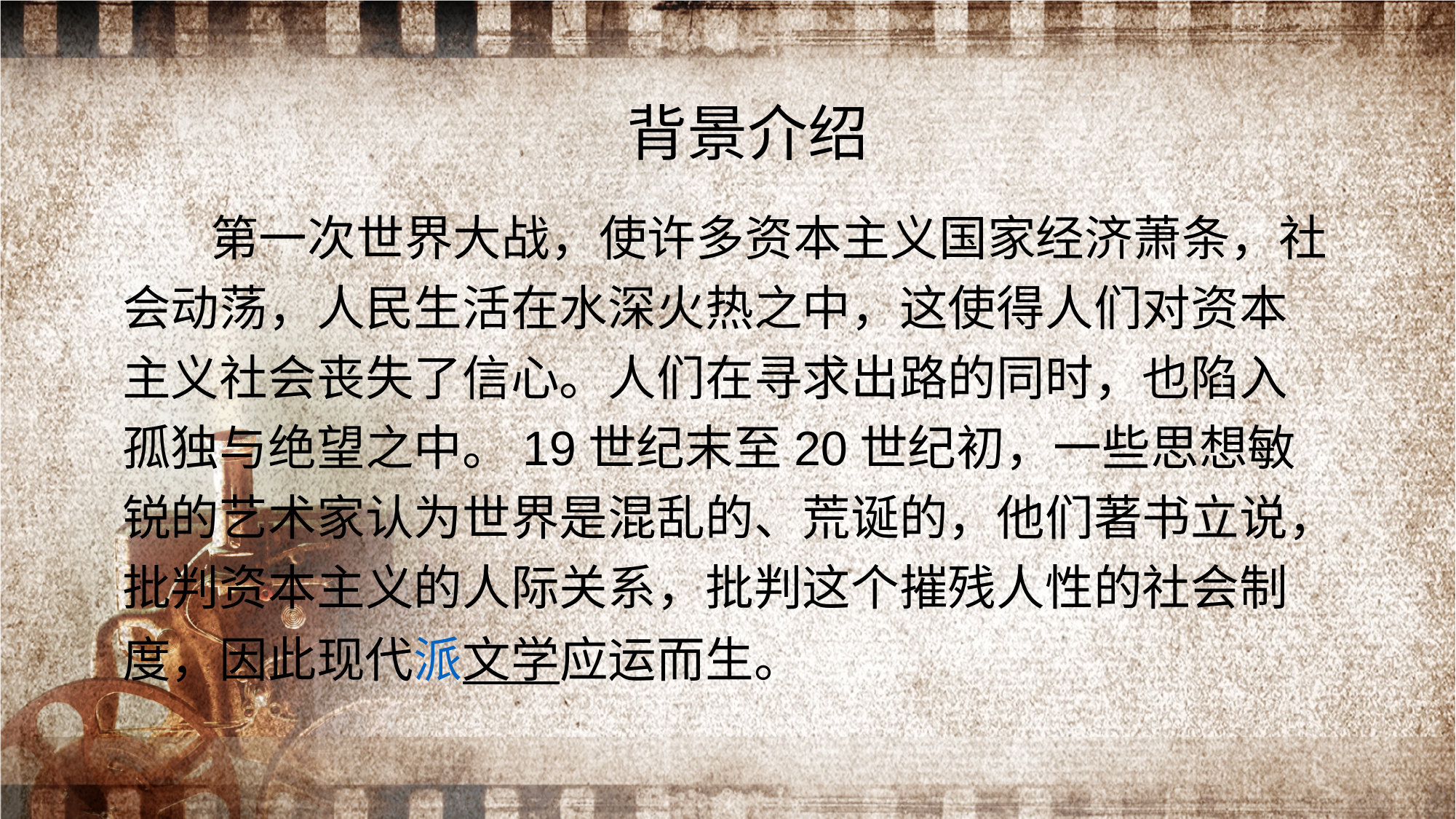

背景介绍
       第一次世界大战，使许多资本主义国家经济萧条，社会动荡，人民生活在水深火热之中，这使得人们对资本主义社会丧失了信心。人们在寻求出路的同时，也陷入孤独与绝望之中。19世纪末至20世纪初，一些思想敏锐的艺术家认为世界是混乱的、荒诞的，他们著书立说，批判资本主义的人际关系，批判这个摧残人性的社会制度，因此现代派文学应运而生。